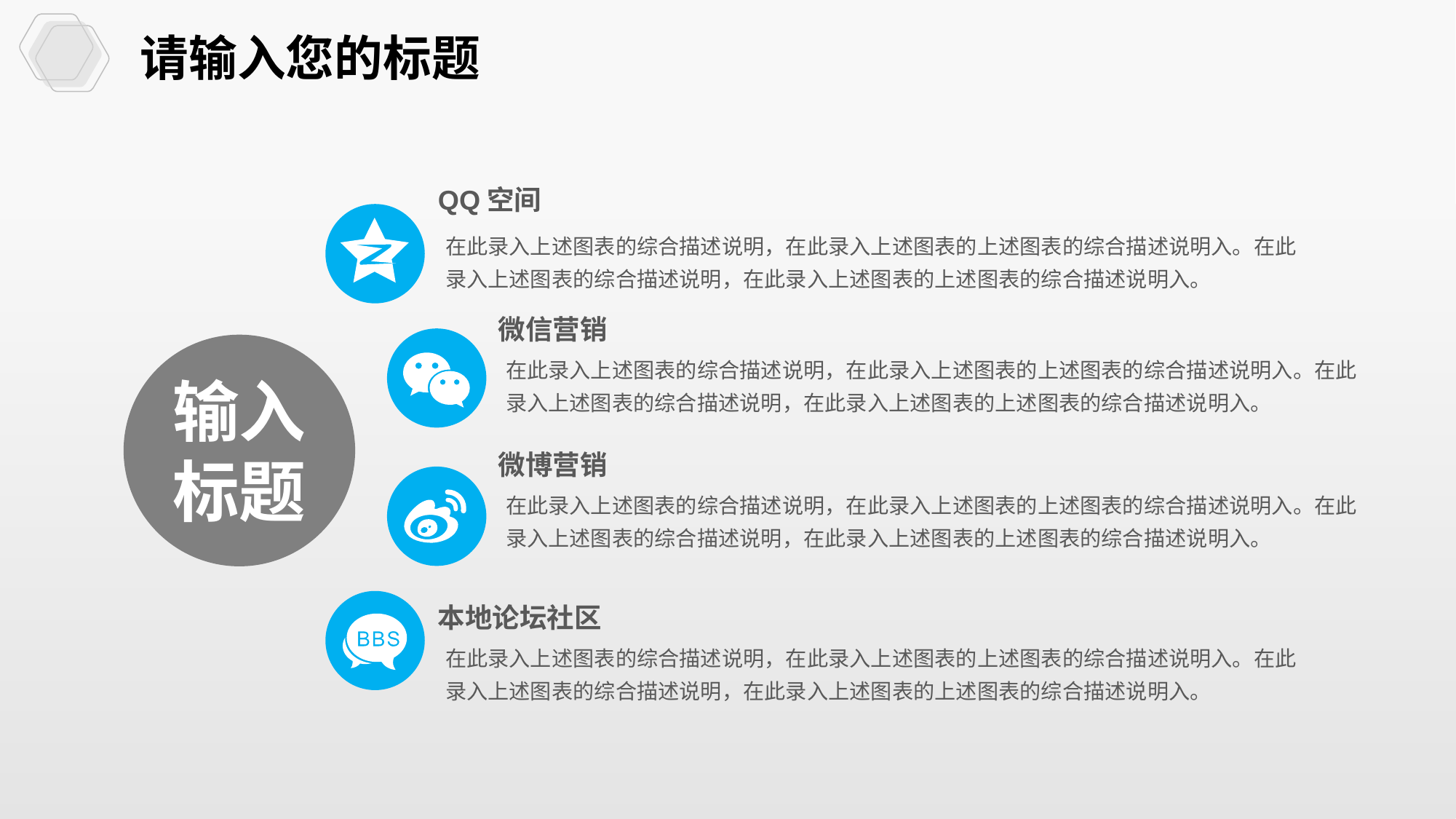

请输入您的标题
QQ空间

在此录入上述图表的综合描述说明，在此录入上述图表的上述图表的综合描述说明入。在此录入上述图表的综合描述说明，在此录入上述图表的上述图表的综合描述说明入。
微信营销

输入标题
在此录入上述图表的综合描述说明，在此录入上述图表的上述图表的综合描述说明入。在此录入上述图表的综合描述说明，在此录入上述图表的上述图表的综合描述说明入。
微博营销

在此录入上述图表的综合描述说明，在此录入上述图表的上述图表的综合描述说明入。在此录入上述图表的综合描述说明，在此录入上述图表的上述图表的综合描述说明入。

本地论坛社区
在此录入上述图表的综合描述说明，在此录入上述图表的上述图表的综合描述说明入。在此录入上述图表的综合描述说明，在此录入上述图表的上述图表的综合描述说明入。